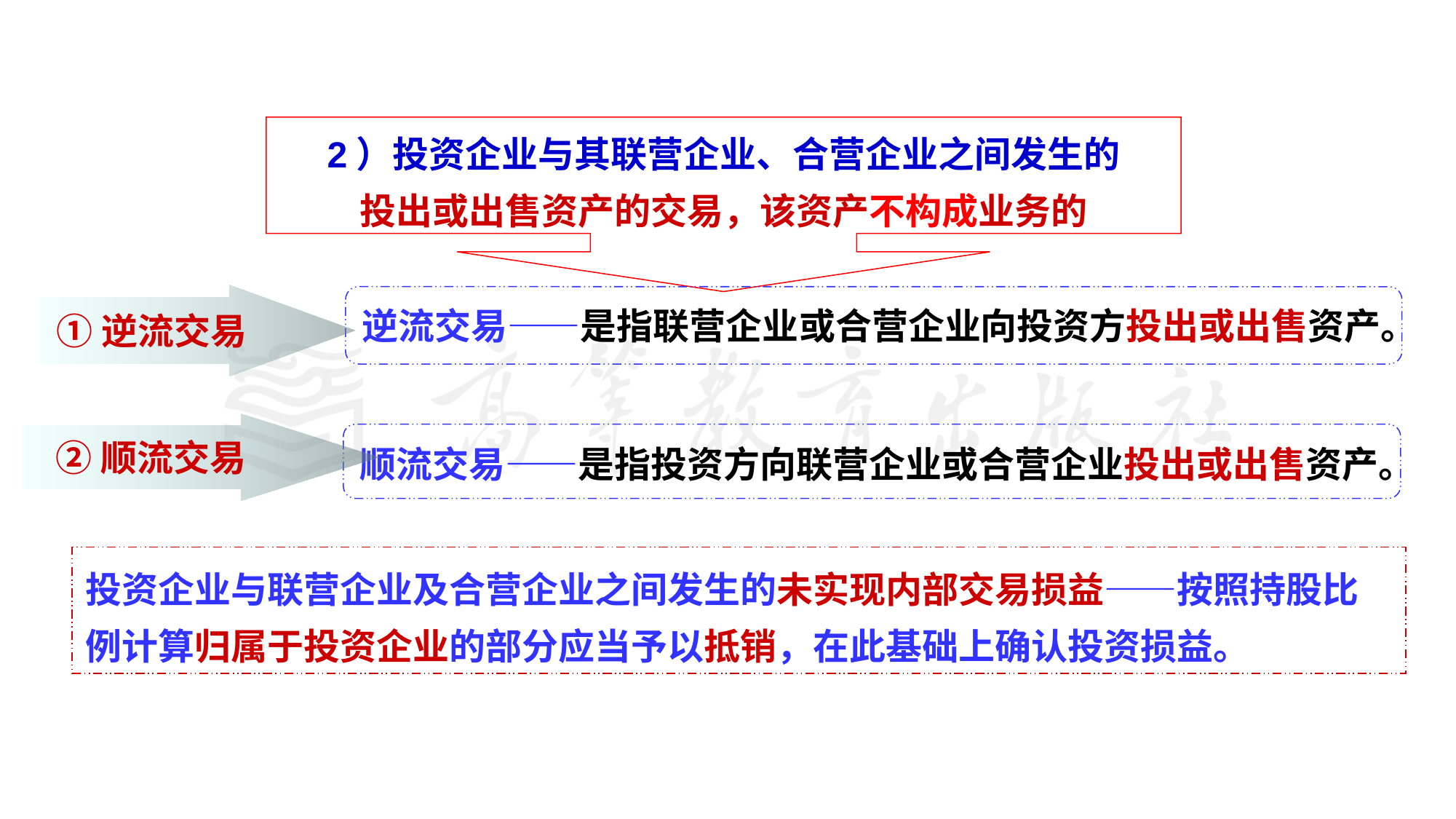

2）投资企业与其联营企业、合营企业之间发生的
投出或出售资产的交易，该资产不构成业务的
①逆流交易
逆流交易——是指联营企业或合营企业向投资方投出或出售资产。
②顺流交易
顺流交易——是指投资方向联营企业或合营企业投出或出售资产。
投资企业与联营企业及合营企业之间发生的未实现内部交易损益——按照持股比例计算归属于投资企业的部分应当予以抵销，在此基础上确认投资损益。